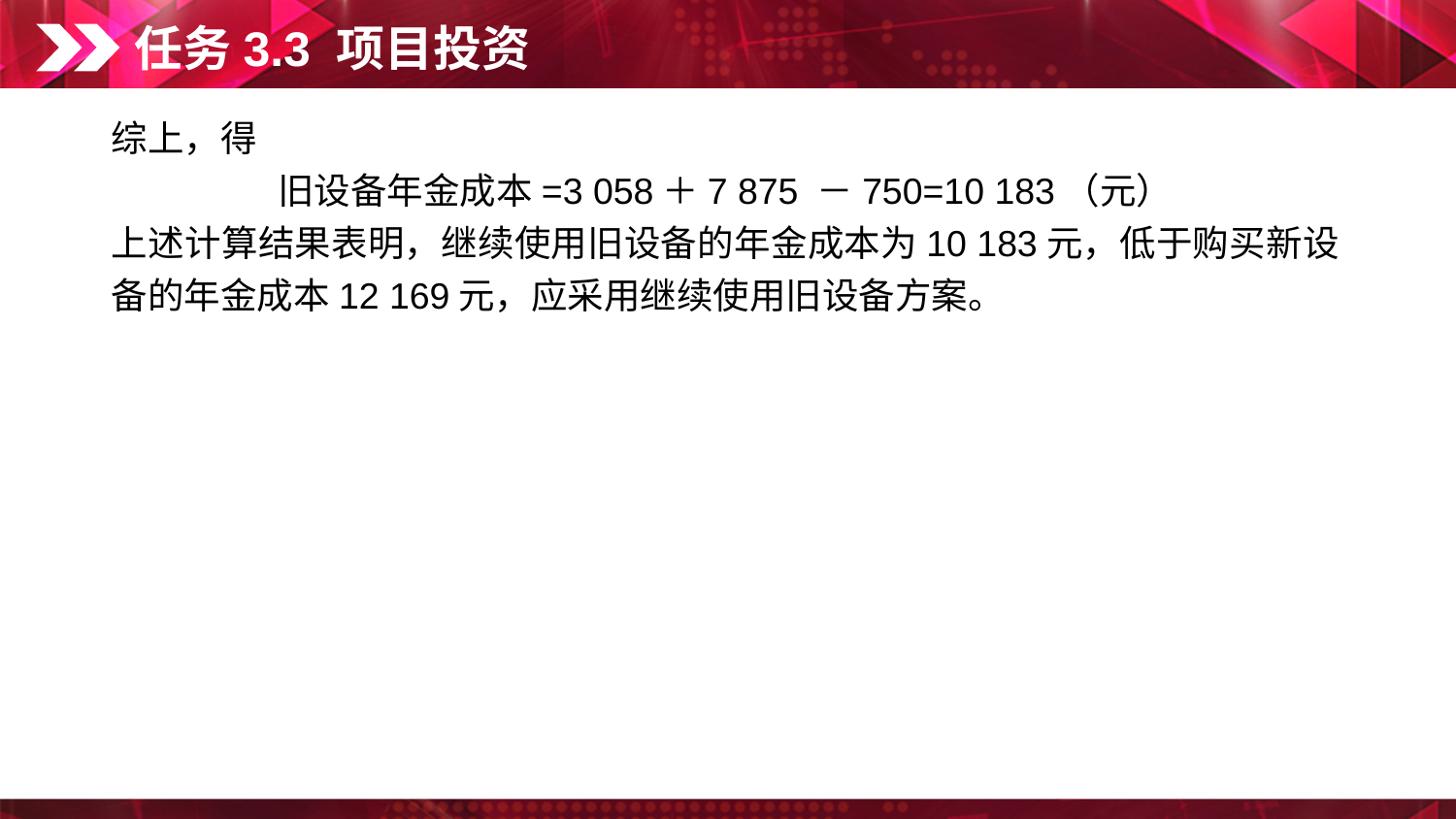

任务3.3 项目投资

综上，得
旧设备年金成本=3 058＋7 875 －750=10 183（元）
上述计算结果表明，继续使用旧设备的年金成本为10 183元，低于购买新设备的年金成本12 169元，应采用继续使用旧设备方案。